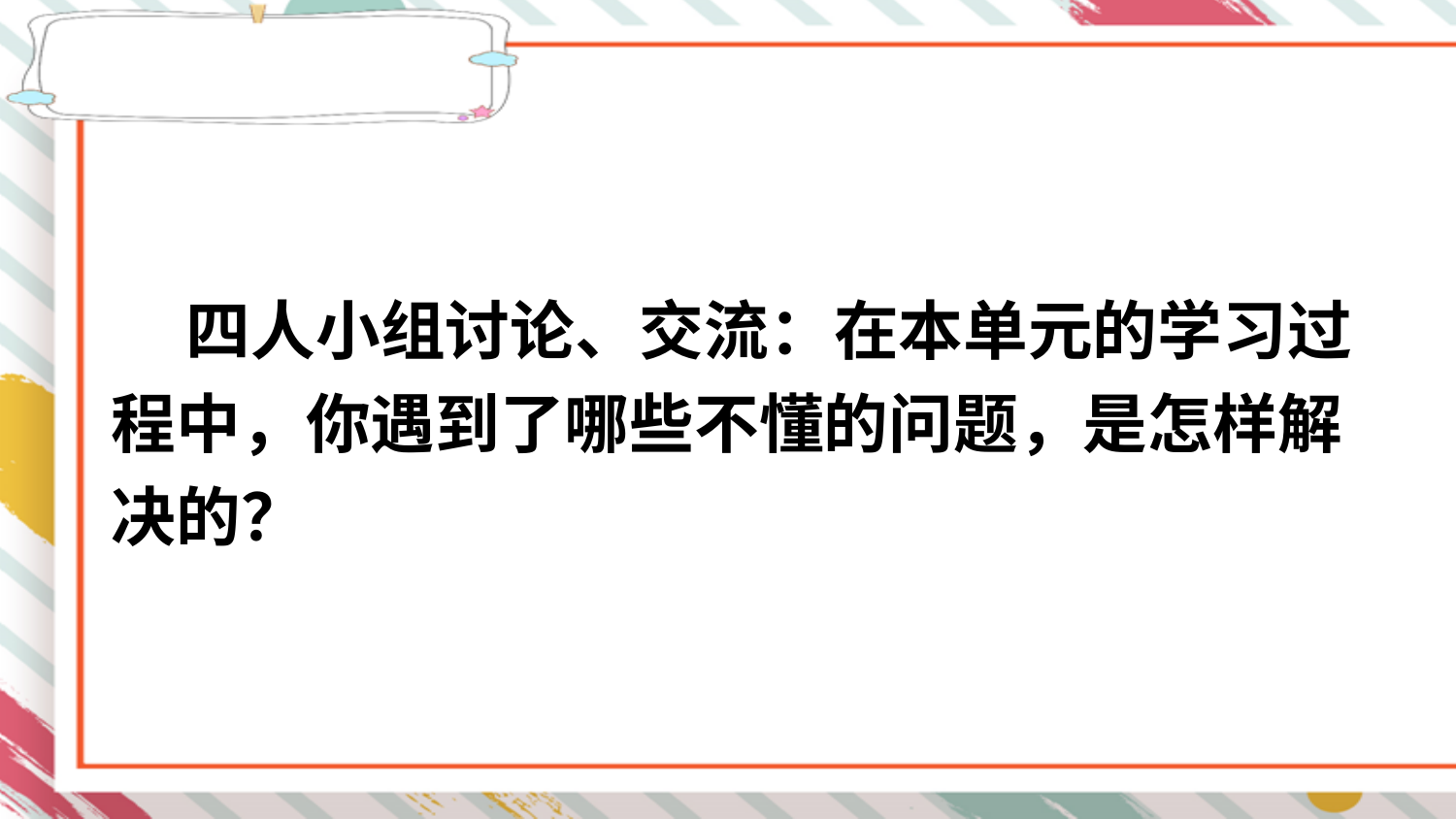

四人小组讨论、交流：在本单元的学习过程中，你遇到了哪些不懂的问题，是怎样解决的？